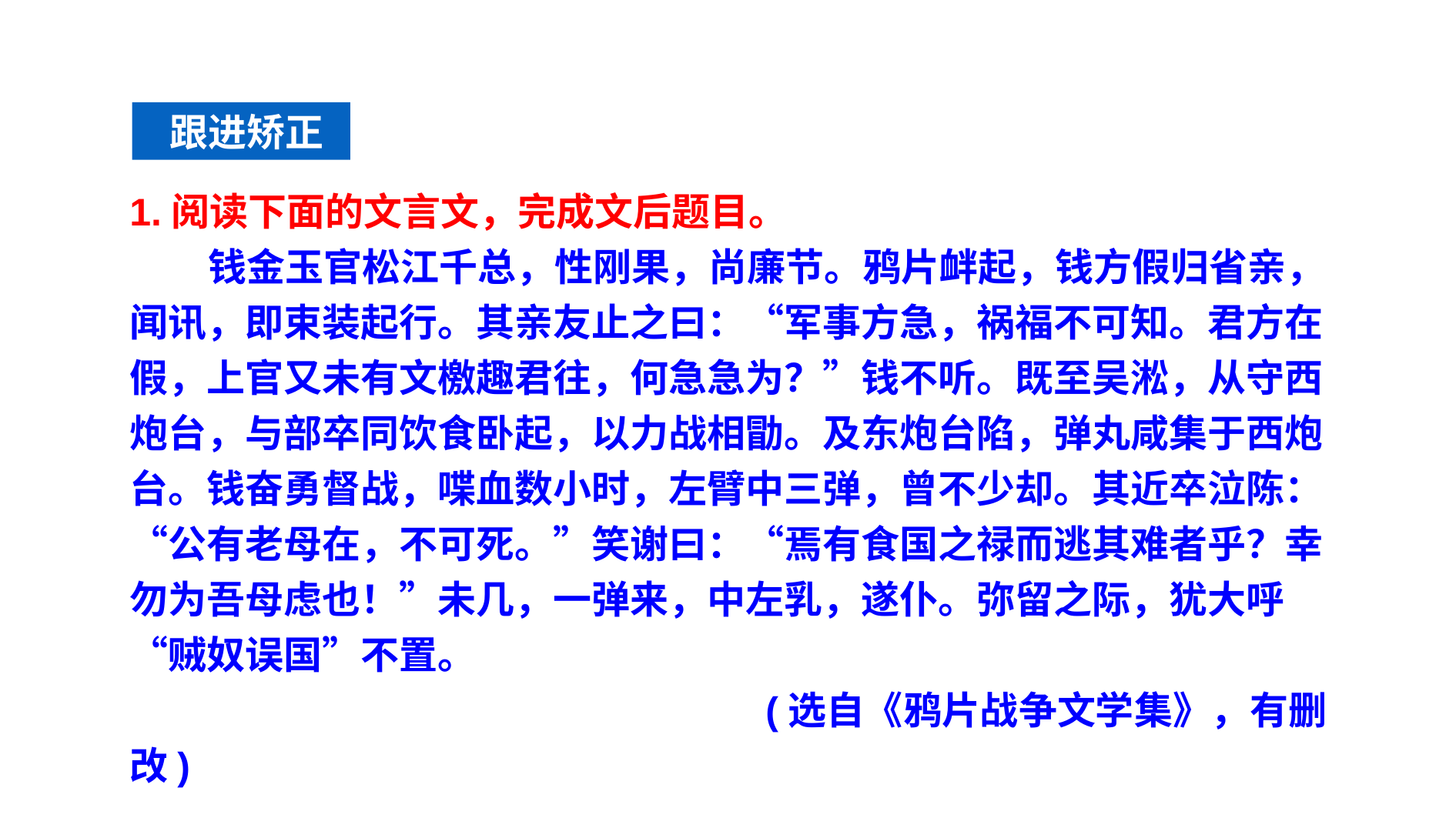

跟进矫正
1.阅读下面的文言文，完成文后题目。
        钱金玉官松江千总，性刚果，尚廉节。鸦片衅起，钱方假归省亲，闻讯，即束装起行。其亲友止之曰：“军事方急，祸福不可知。君方在假，上官又未有文檄趣君往，何急急为？”钱不听。既至吴淞，从守西炮台，与部卒同饮食卧起，以力战相勖。及东炮台陷，弹丸咸集于西炮台。钱奋勇督战，喋血数小时，左臂中三弹，曾不少却。其近卒泣陈：“公有老母在，不可死。”笑谢曰：“焉有食国之禄而逃其难者乎？幸勿为吾母虑也！”未几，一弹来，中左乳，遂仆。弥留之际，犹大呼“贼奴误国”不置。
                                                           (选自《鸦片战争文学集》，有删改)